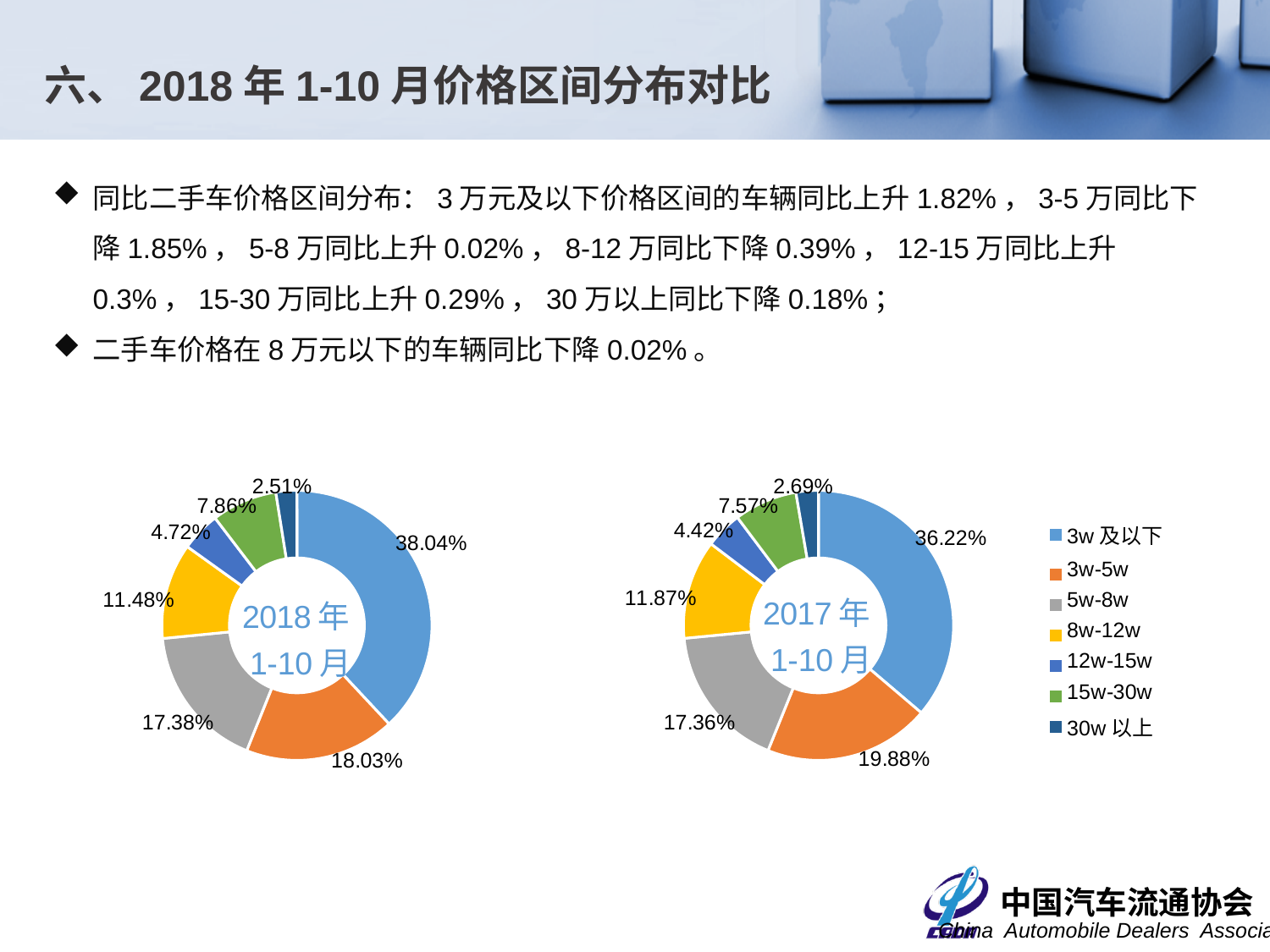

六、2018年1-10月价格区间分布对比
同比二手车价格区间分布：3万元及以下价格区间的车辆同比上升1.82%，3-5万同比下降1.85%，5-8万同比上升0.02%，8-12万同比下降0.39%，12-15万同比上升0.3%，15-30万同比上升0.29%，30万以上同比下降0.18%；
二手车价格在8万元以下的车辆同比下降0.02%。

### Chart

| Category | 比例 |
|---|---|
| 3w及以下 | 0.38036106456445 |
| 3w-5w | 0.180315681570061 |
| 5w-8w | 0.173757362835453 |
| 8w-12w | 0.114755503084774 |
| 12w-15w | 0.0471507096250032 |
| 15w-30w | 0.078606995963135 |
| 30w以上 | 0.0250526823571229 |

### Chart

| Category | 比例 |
|---|---|
| 3w及以下 | 0.362205070942637 |
| 3w-5w | 0.198801093487893 |
| 5w-8w | 0.173606043454988 |
| 8w-12w | 0.118699318463508 |
| 12w-15w | 0.0441581197412229 |
| 15w-30w | 0.0756516764119187 |
| 30w以上 | 0.0268786774978328 |